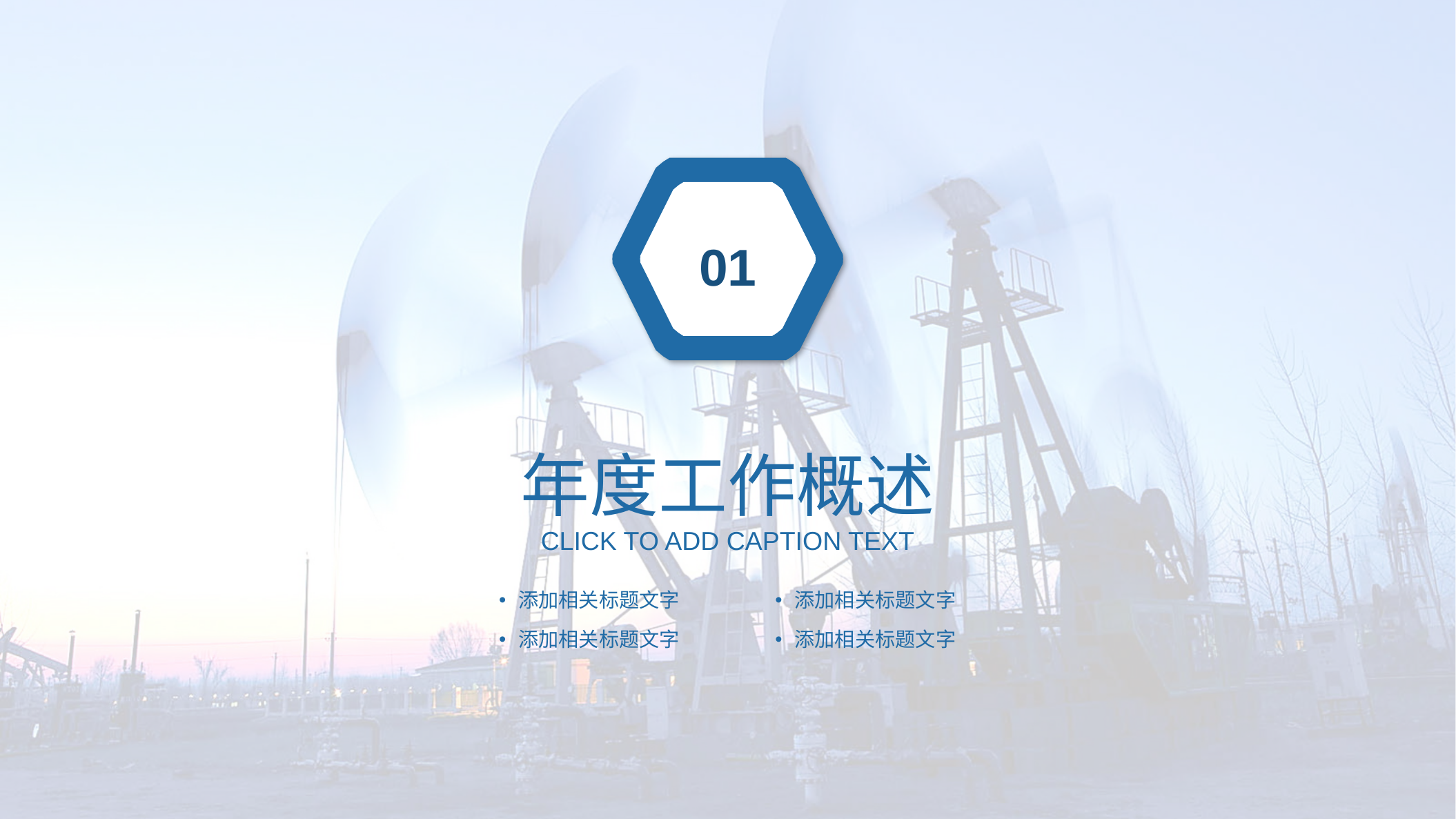

01
年度工作概述
CLICK TO ADD CAPTION TEXT
添加相关标题文字
添加相关标题文字
添加相关标题文字
添加相关标题文字